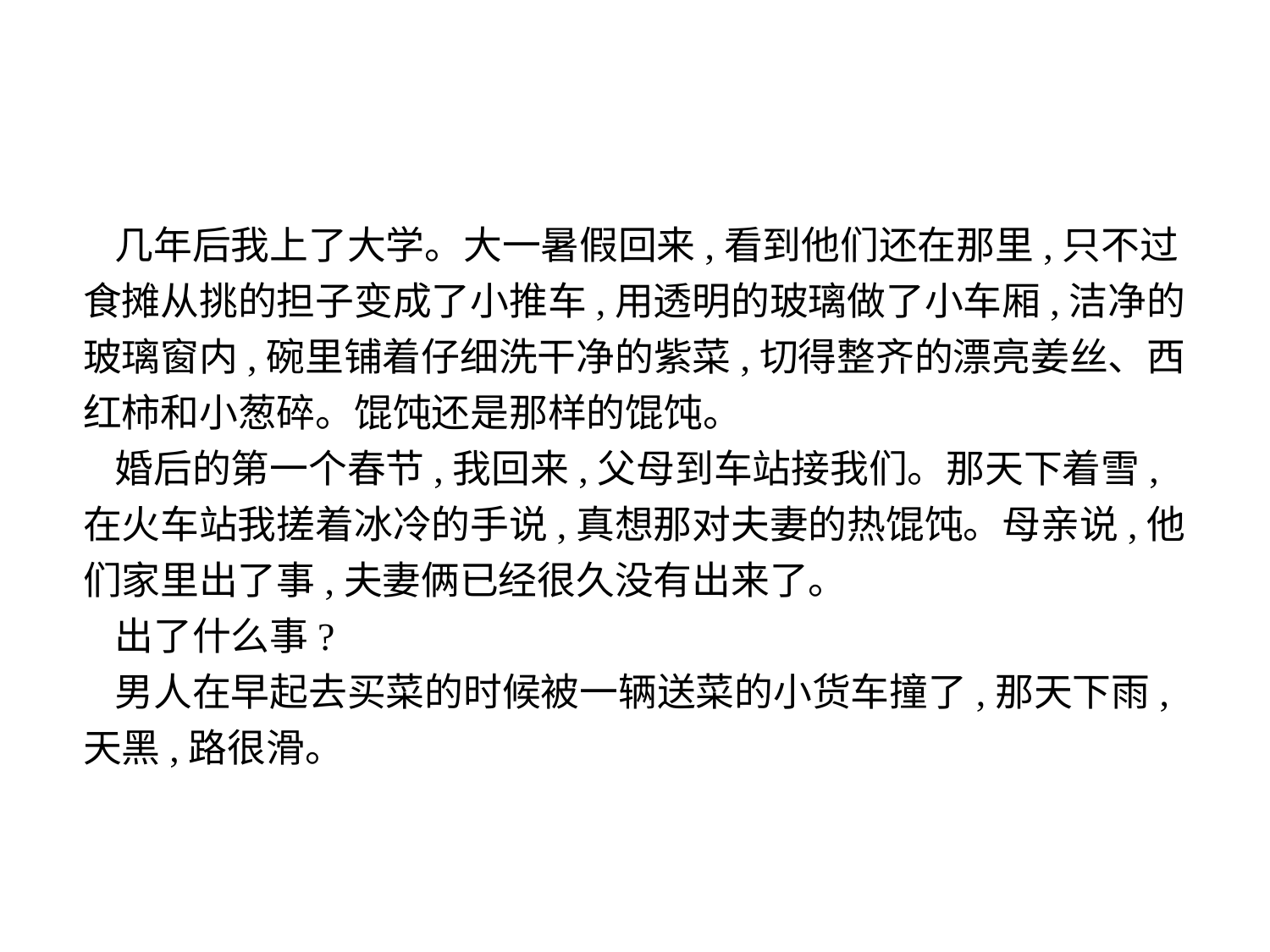

几年后我上了大学。大一暑假回来,看到他们还在那里,只不过食摊从挑的担子变成了小推车,用透明的玻璃做了小车厢,洁净的玻璃窗内,碗里铺着仔细洗干净的紫菜,切得整齐的漂亮姜丝、西红柿和小葱碎。馄饨还是那样的馄饨。
婚后的第一个春节,我回来,父母到车站接我们。那天下着雪,在火车站我搓着冰冷的手说,真想那对夫妻的热馄饨。母亲说,他们家里出了事,夫妻俩已经很久没有出来了。
出了什么事?
男人在早起去买菜的时候被一辆送菜的小货车撞了,那天下雨,天黑,路很滑。
-18-